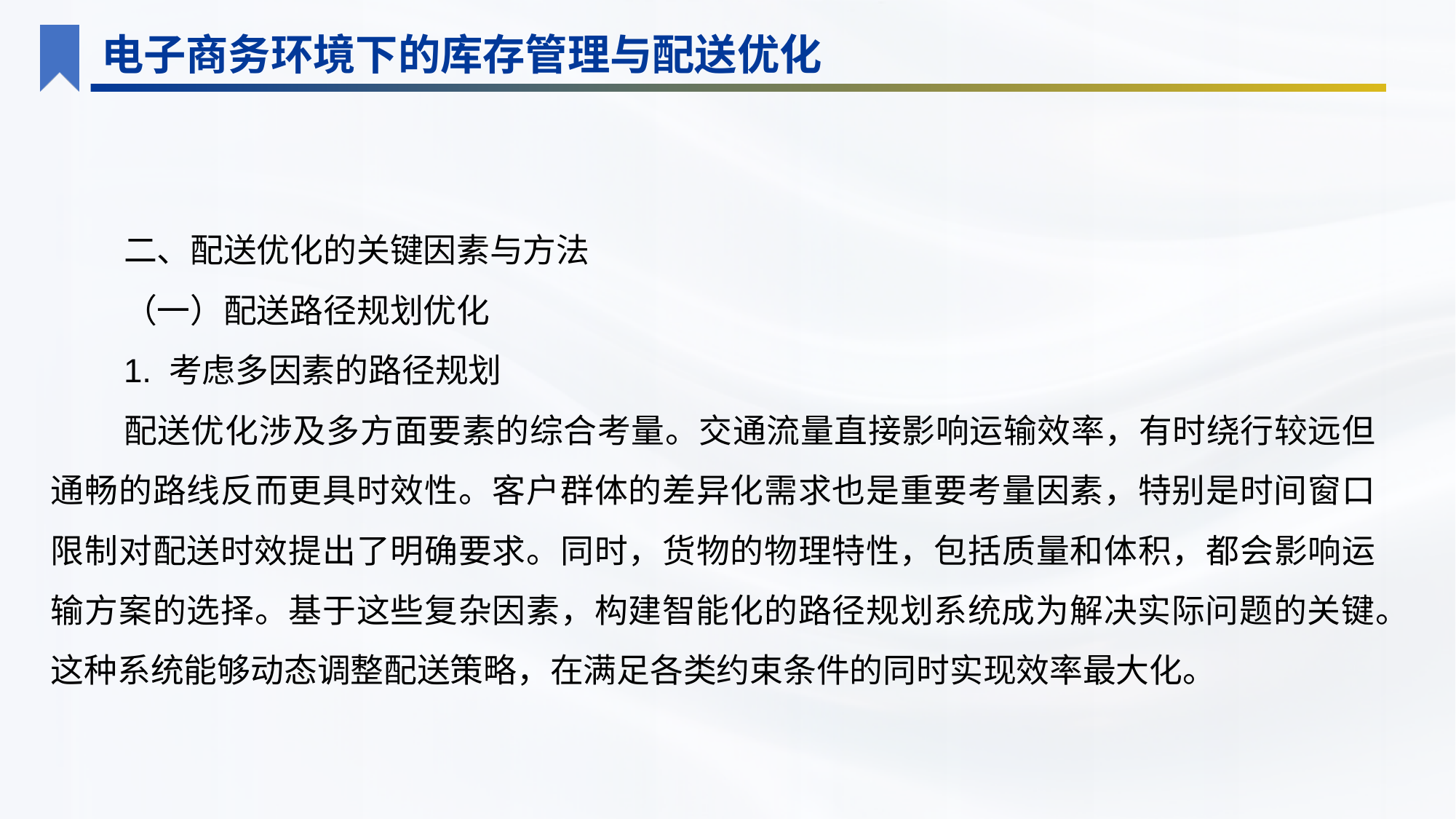

电子商务环境下的库存管理与配送优化
二、配送优化的关键因素与方法
（一）配送路径规划优化
1. 考虑多因素的路径规划
配送优化涉及多方面要素的综合考量。交通流量直接影响运输效率，有时绕行较远但通畅的路线反而更具时效性。客户群体的差异化需求也是重要考量因素，特别是时间窗口限制对配送时效提出了明确要求。同时，货物的物理特性，包括质量和体积，都会影响运输方案的选择。基于这些复杂因素，构建智能化的路径规划系统成为解决实际问题的关键。这种系统能够动态调整配送策略，在满足各类约束条件的同时实现效率最大化。